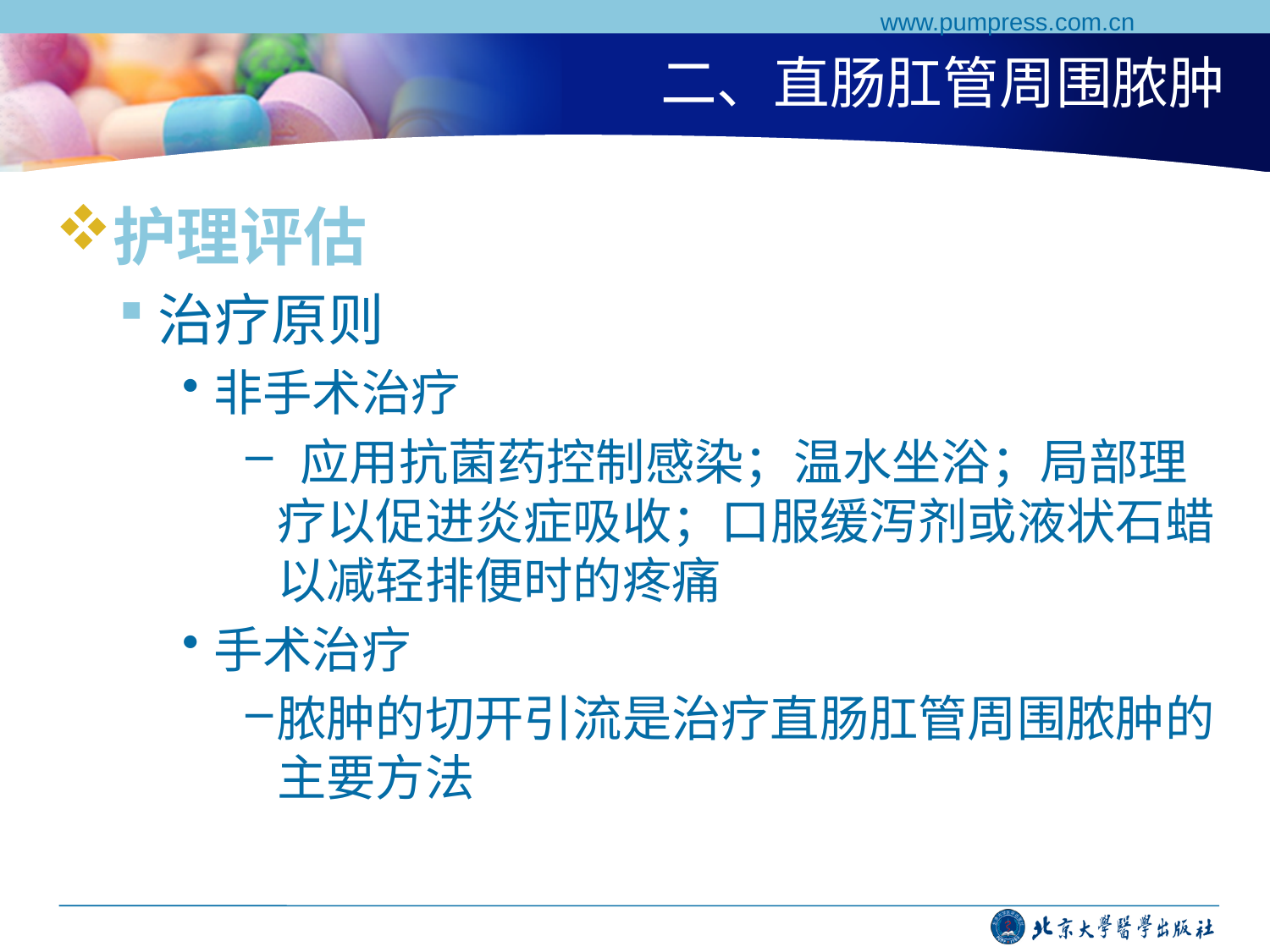

www.pumpress.com.cn
# 二、直肠肛管周围脓肿
护理评估
治疗原则
非手术治疗
 应用抗菌药控制感染；温水坐浴；局部理疗以促进炎症吸收；口服缓泻剂或液状石蜡以减轻排便时的疼痛
手术治疗
脓肿的切开引流是治疗直肠肛管周围脓肿的主要方法